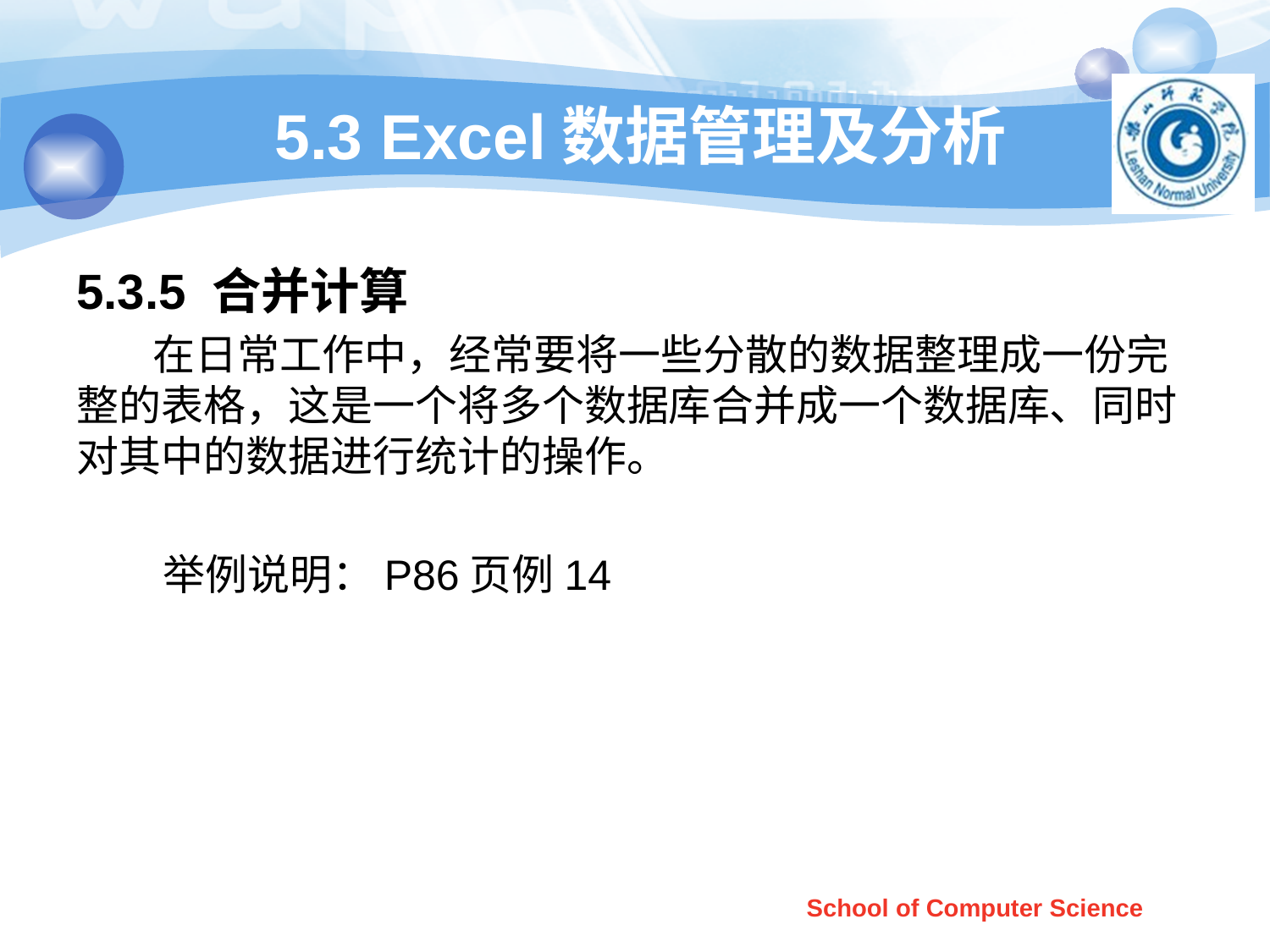

# 5.3 Excel数据管理及分析
5.3.5 合并计算
       在日常工作中，经常要将一些分散的数据整理成一份完整的表格，这是一个将多个数据库合并成一个数据库、同时对其中的数据进行统计的操作。

        举例说明：P86页例14

School of Computer Science